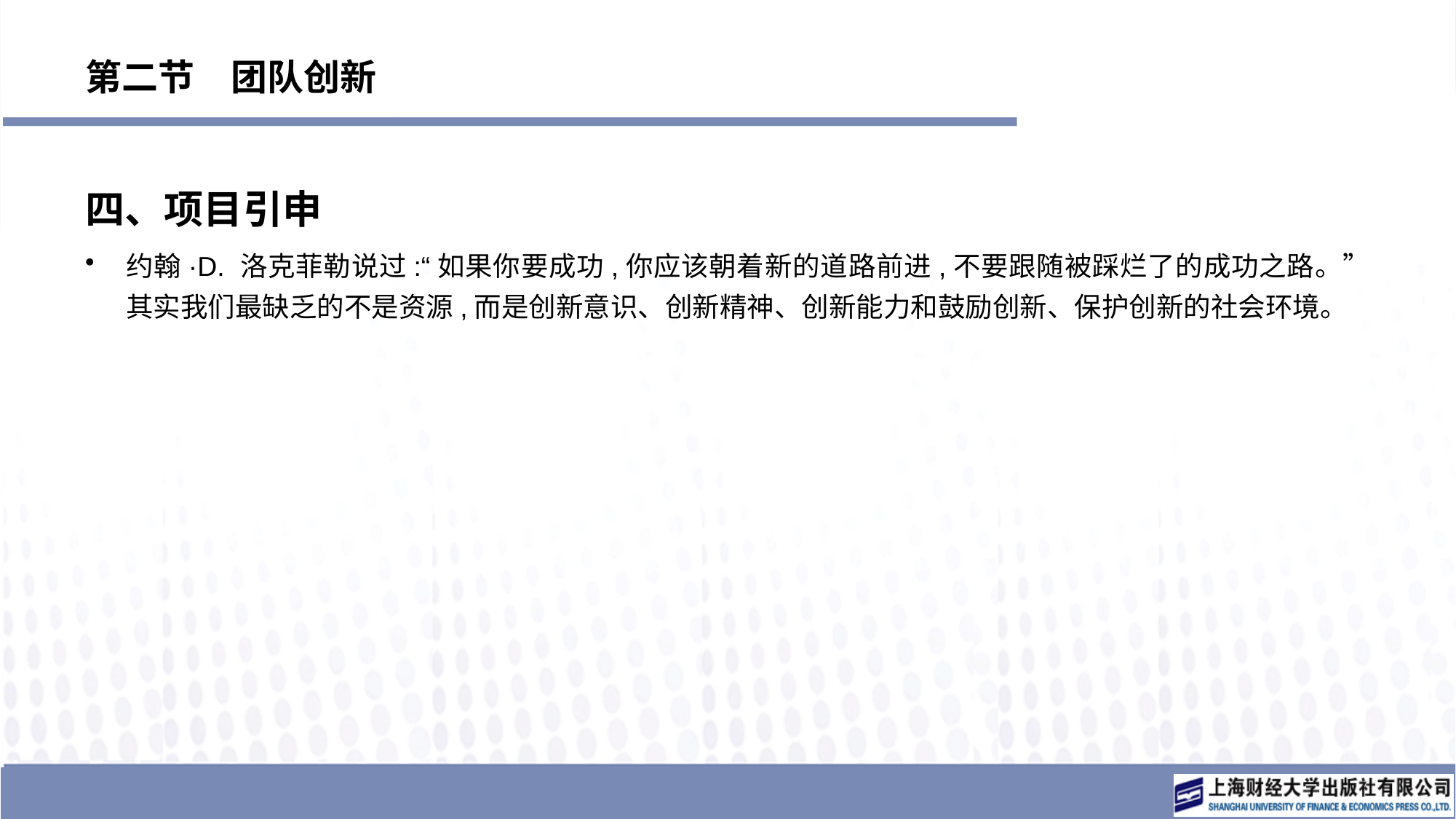

# 第二节　团队创新
四、项目引申
约翰·D. 洛克菲勒说过:“如果你要成功,你应该朝着新的道路前进,不要跟随被踩烂了的成功之路。”其实我们最缺乏的不是资源,而是创新意识、创新精神、创新能力和鼓励创新、保护创新的社会环境。